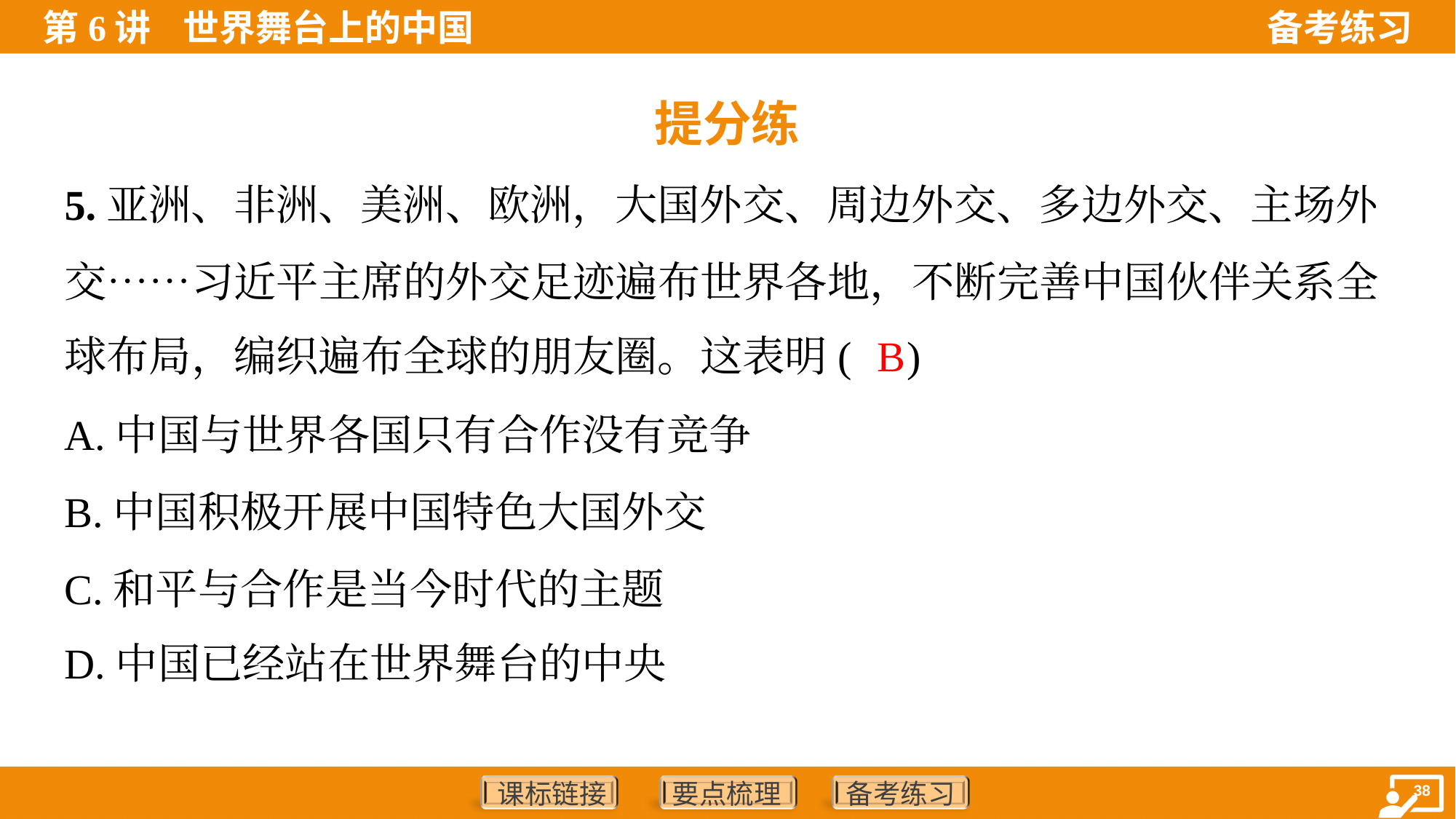

提分练
5.亚洲、非洲、美洲、欧洲，大国外交、周边外交、多边外交、主场外
交……习近平主席的外交足迹遍布世界各地，不断完善中国伙伴关系全
球布局，编织遍布全球的朋友圈。这表明(     )
B
A.中国与世界各国只有合作没有竞争
B.中国积极开展中国特色大国外交
C.和平与合作是当今时代的主题
D.中国已经站在世界舞台的中央